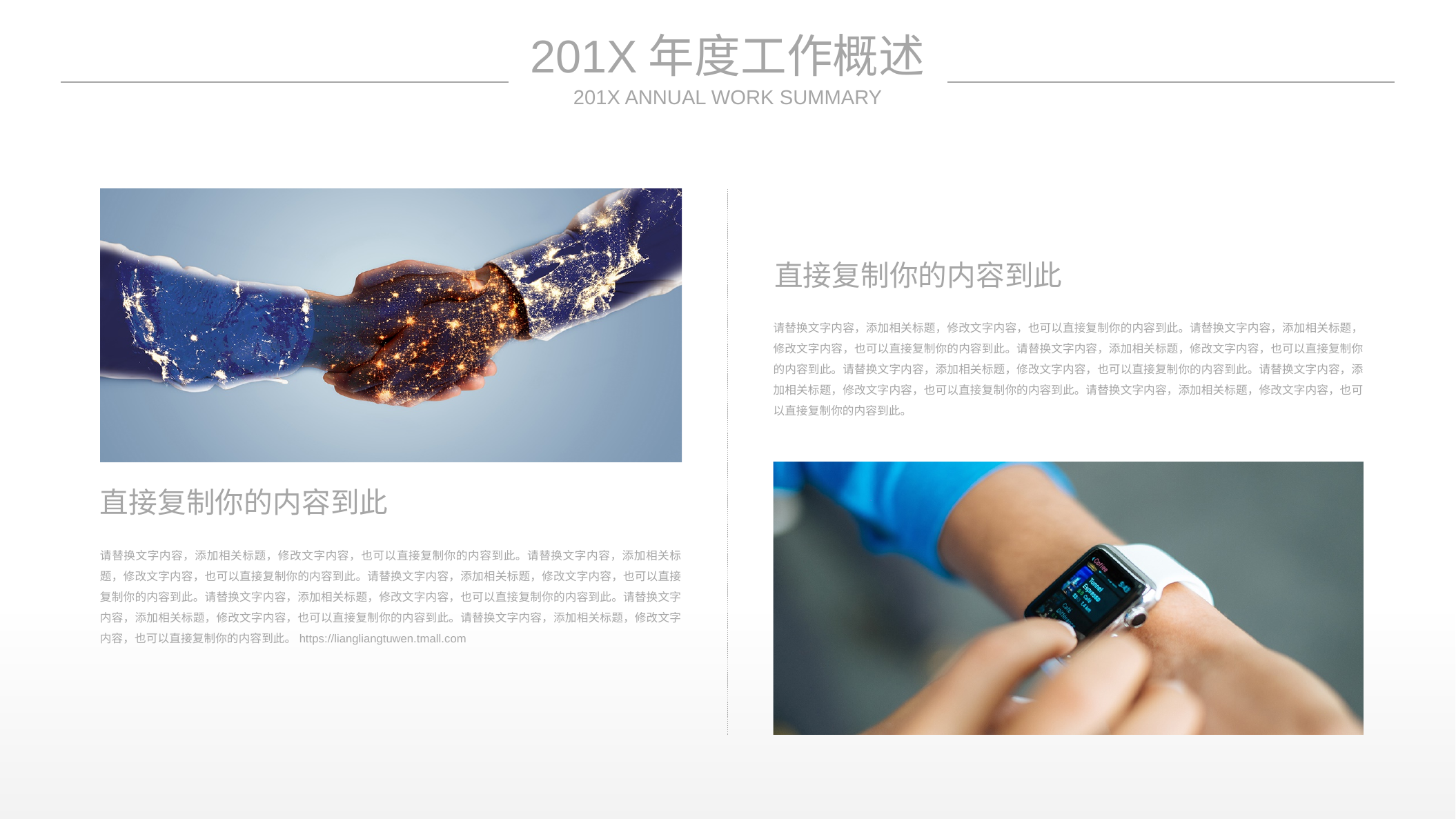

201X年度工作概述
201X ANNUAL WORK SUMMARY

直接复制你的内容到此
请替换文字内容，添加相关标题，修改文字内容，也可以直接复制你的内容到此。请替换文字内容，添加相关标题，修改文字内容，也可以直接复制你的内容到此。请替换文字内容，添加相关标题，修改文字内容，也可以直接复制你的内容到此。请替换文字内容，添加相关标题，修改文字内容，也可以直接复制你的内容到此。请替换文字内容，添加相关标题，修改文字内容，也可以直接复制你的内容到此。请替换文字内容，添加相关标题，修改文字内容，也可以直接复制你的内容到此。https://liangliangtuwen.tmall.com
直接复制你的内容到此
请替换文字内容，添加相关标题，修改文字内容，也可以直接复制你的内容到此。请替换文字内容，添加相关标题，修改文字内容，也可以直接复制你的内容到此。请替换文字内容，添加相关标题，修改文字内容，也可以直接复制你的内容到此。请替换文字内容，添加相关标题，修改文字内容，也可以直接复制你的内容到此。请替换文字内容，添加相关标题，修改文字内容，也可以直接复制你的内容到此。请替换文字内容，添加相关标题，修改文字内容，也可以直接复制你的内容到此。